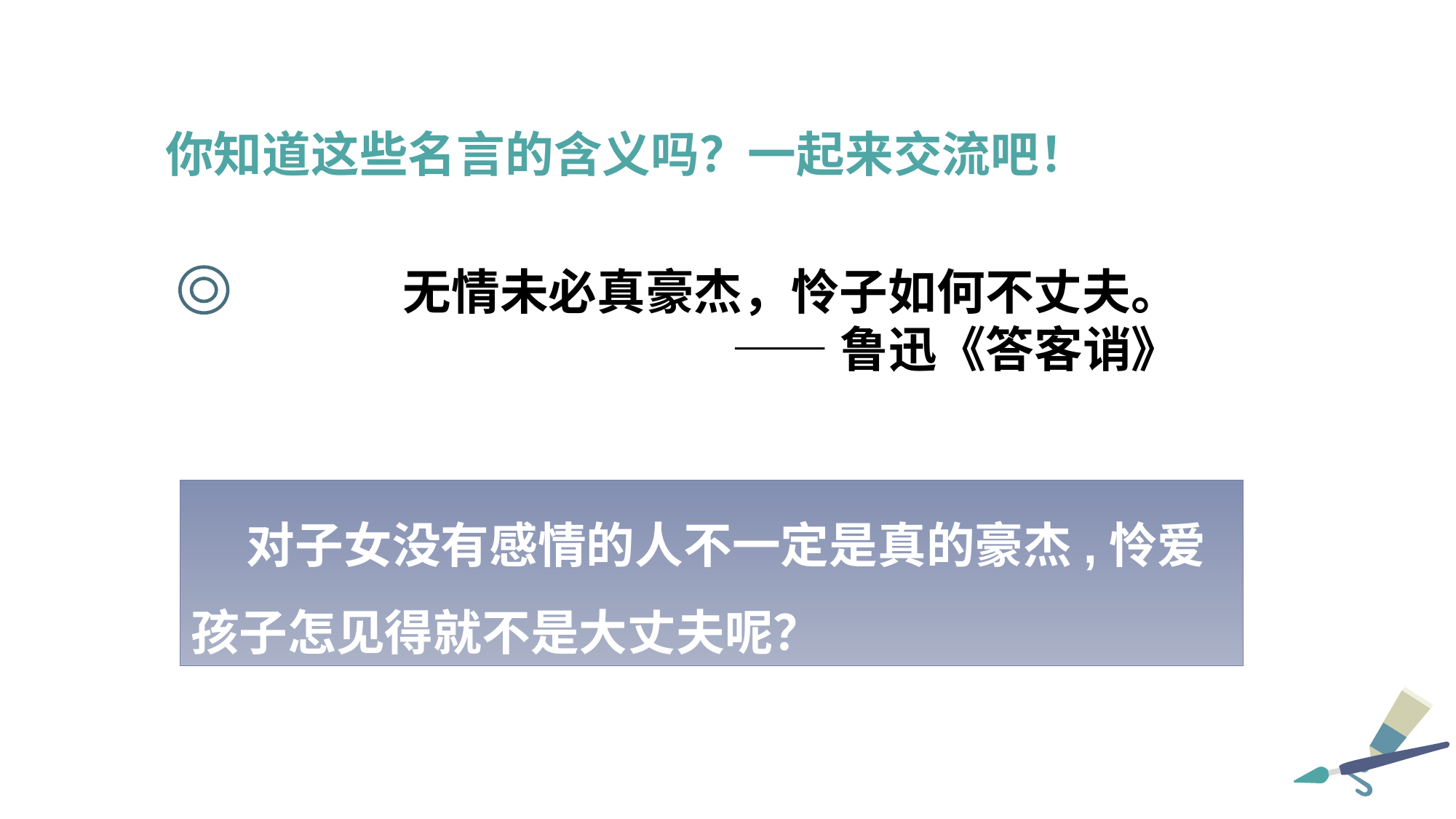

你知道这些名言的含义吗？一起来交流吧！
无情未必真豪杰，怜子如何不丈夫。
——鲁迅《答客诮》

    对子女没有感情的人不一定是真的豪杰,怜爱孩子怎见得就不是大丈夫呢？